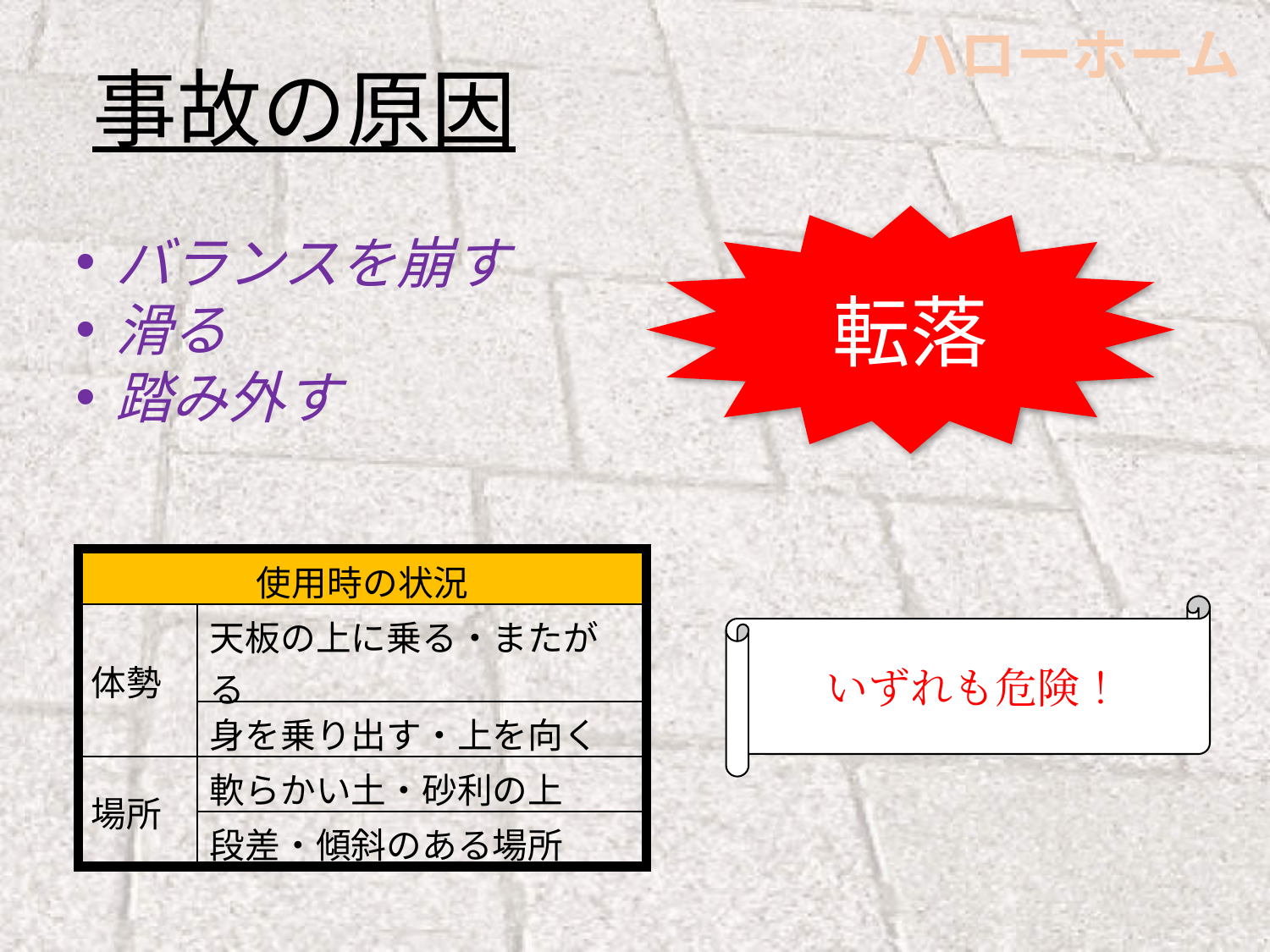

事故の原因
転落
バランスを崩す
滑る
踏み外す
| 使用時の状況 |  |
| --- | --- |
| 体勢 | 天板の上に乗る・またがる |
|  | 身を乗り出す・上を向く |
| 場所 | 軟らかい土・砂利の上 |
|  | 段差・傾斜のある場所 |
いずれも危険！